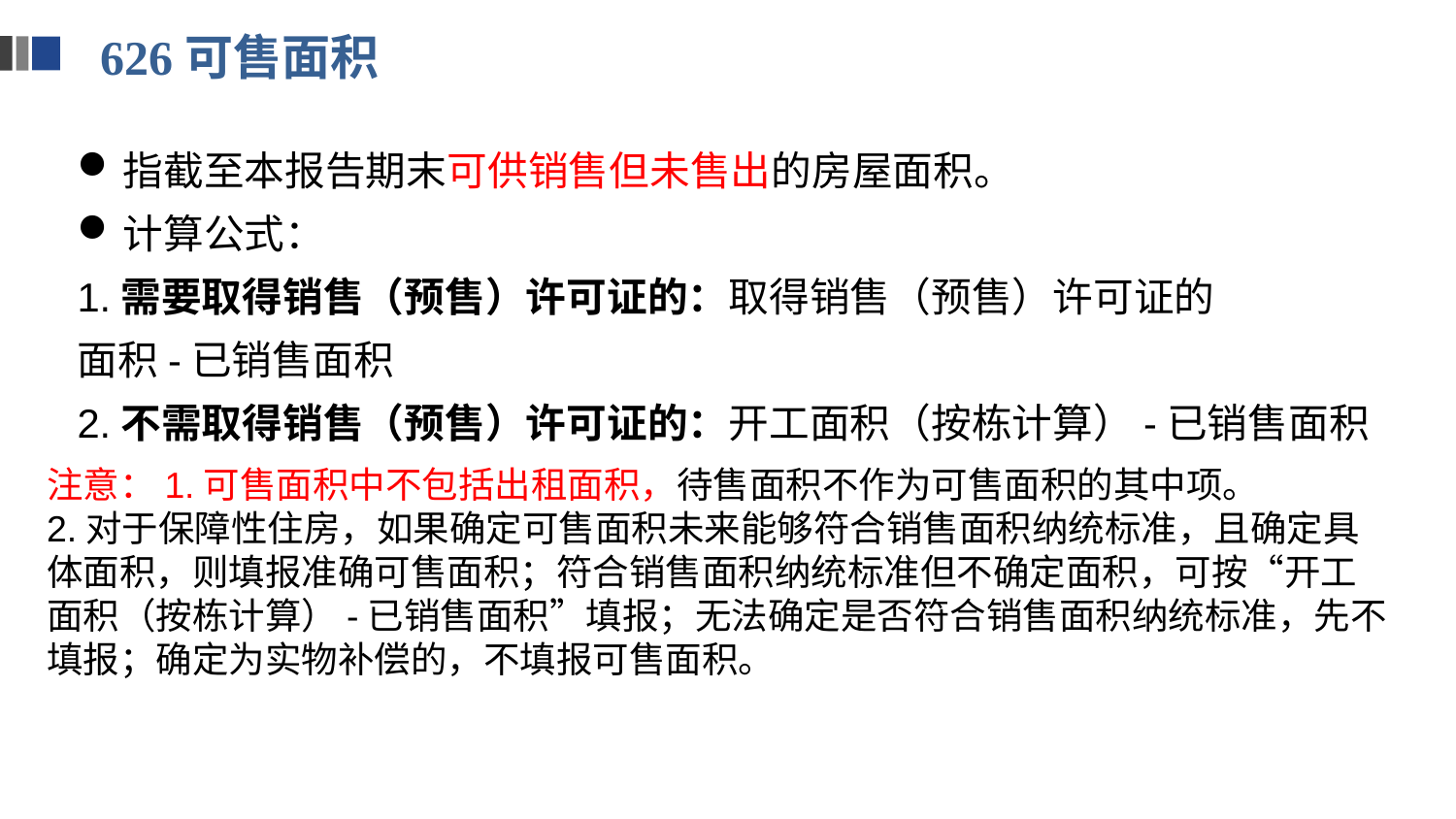

626可售面积

指截至本报告期末可供销售但未售出的房屋面积。
计算公式：
1.需要取得销售（预售）许可证的：取得销售（预售）许可证的
面积-已销售面积
2.不需取得销售（预售）许可证的：开工面积（按栋计算）-已销售面积

注意：1.可售面积中不包括出租面积，待售面积不作为可售面积的其中项。
2.对于保障性住房，如果确定可售面积未来能够符合销售面积纳统标准，且确定具体面积，则填报准确可售面积；符合销售面积纳统标准但不确定面积，可按“开工面积（按栋计算）-已销售面积”填报；无法确定是否符合销售面积纳统标准，先不填报；确定为实物补偿的，不填报可售面积。
意